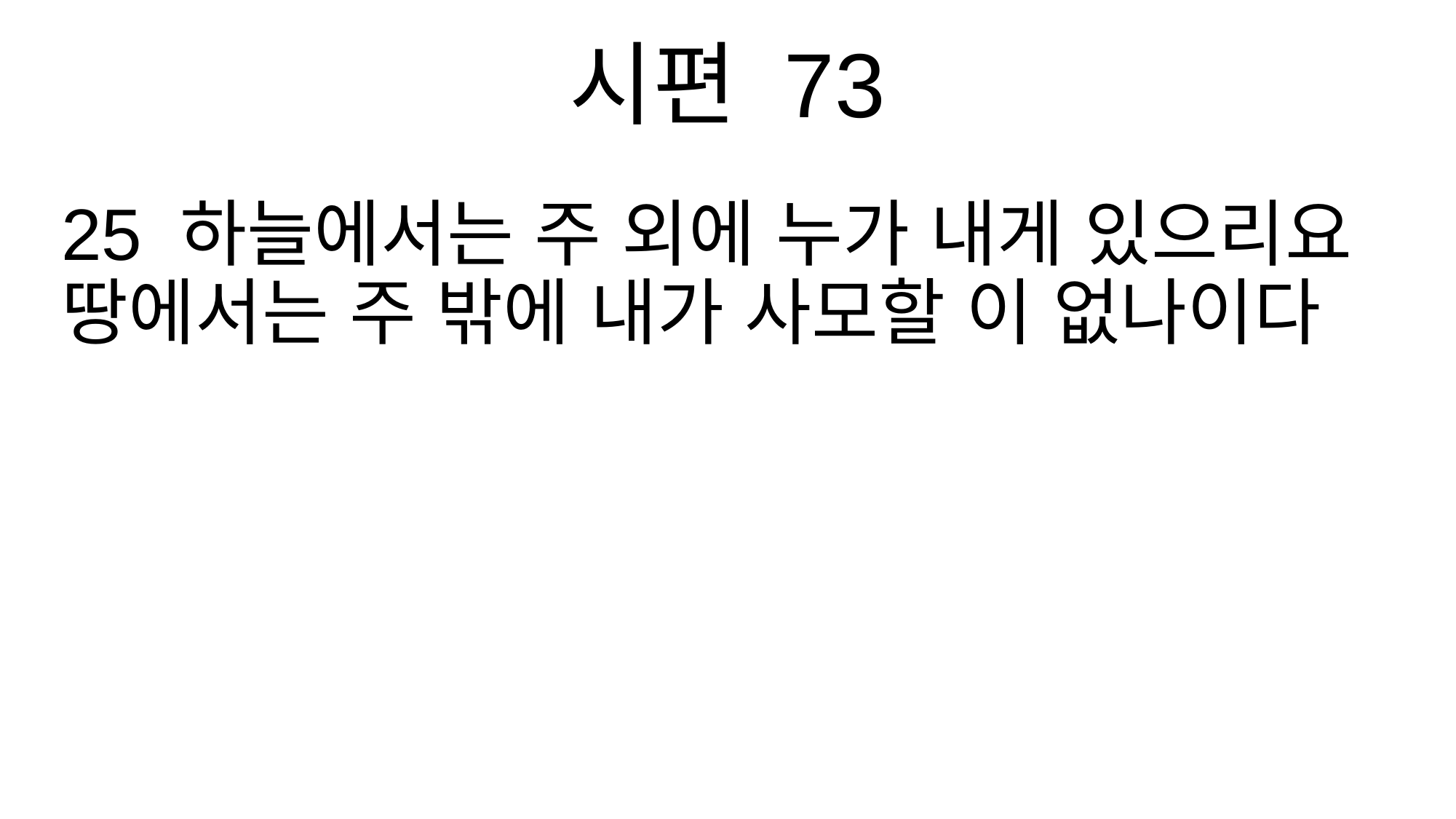

시편 73
25 하늘에서는 주 외에 누가 내게 있으리요 땅에서는 주 밖에 내가 사모할 이 없나이다